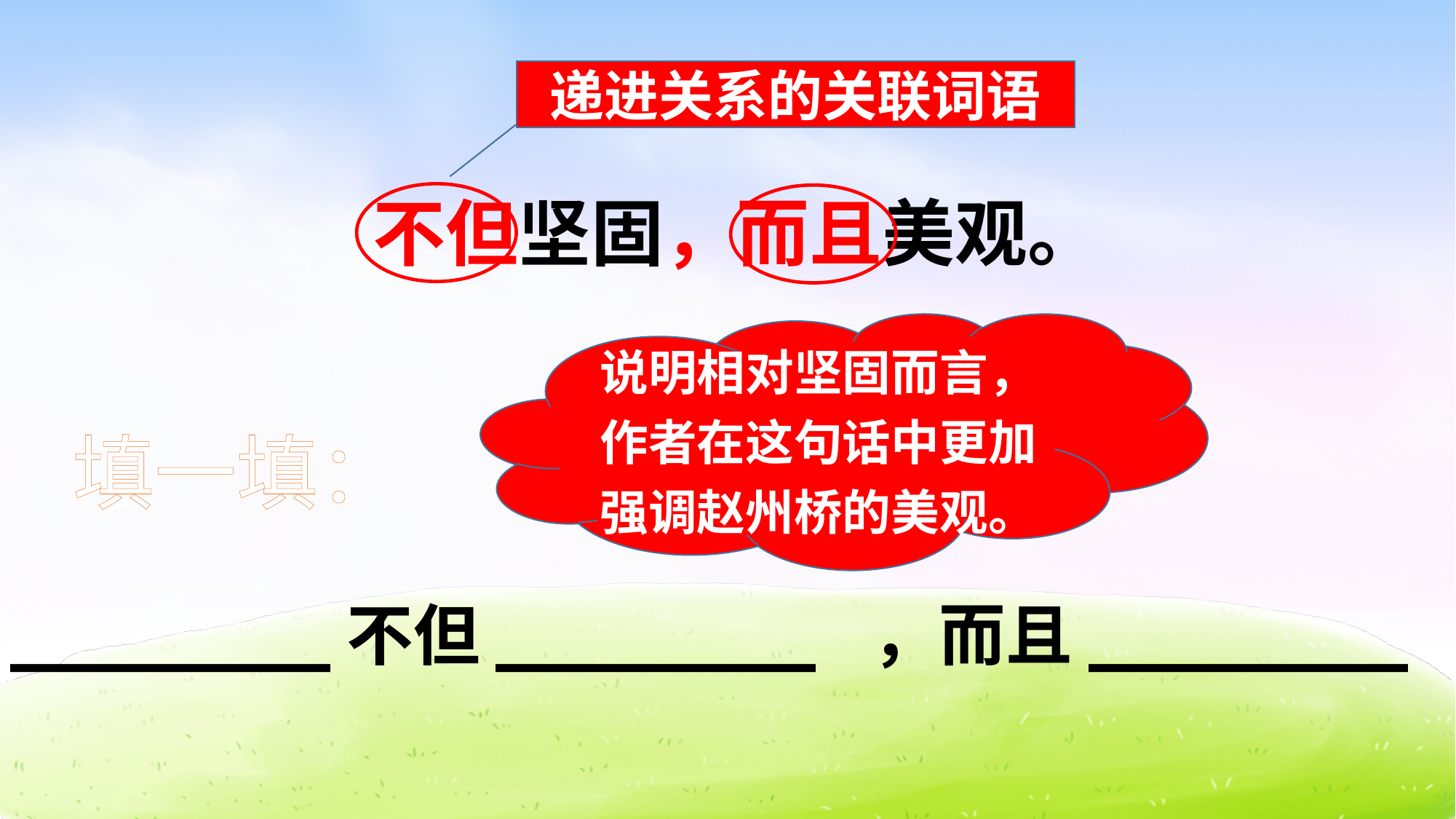

递进关系的关联词语
不但坚固，而且美观。

说明相对坚固而言，作者在这句话中更加强调赵州桥的美观。
填一填：
________不但________ ，而且________ 。